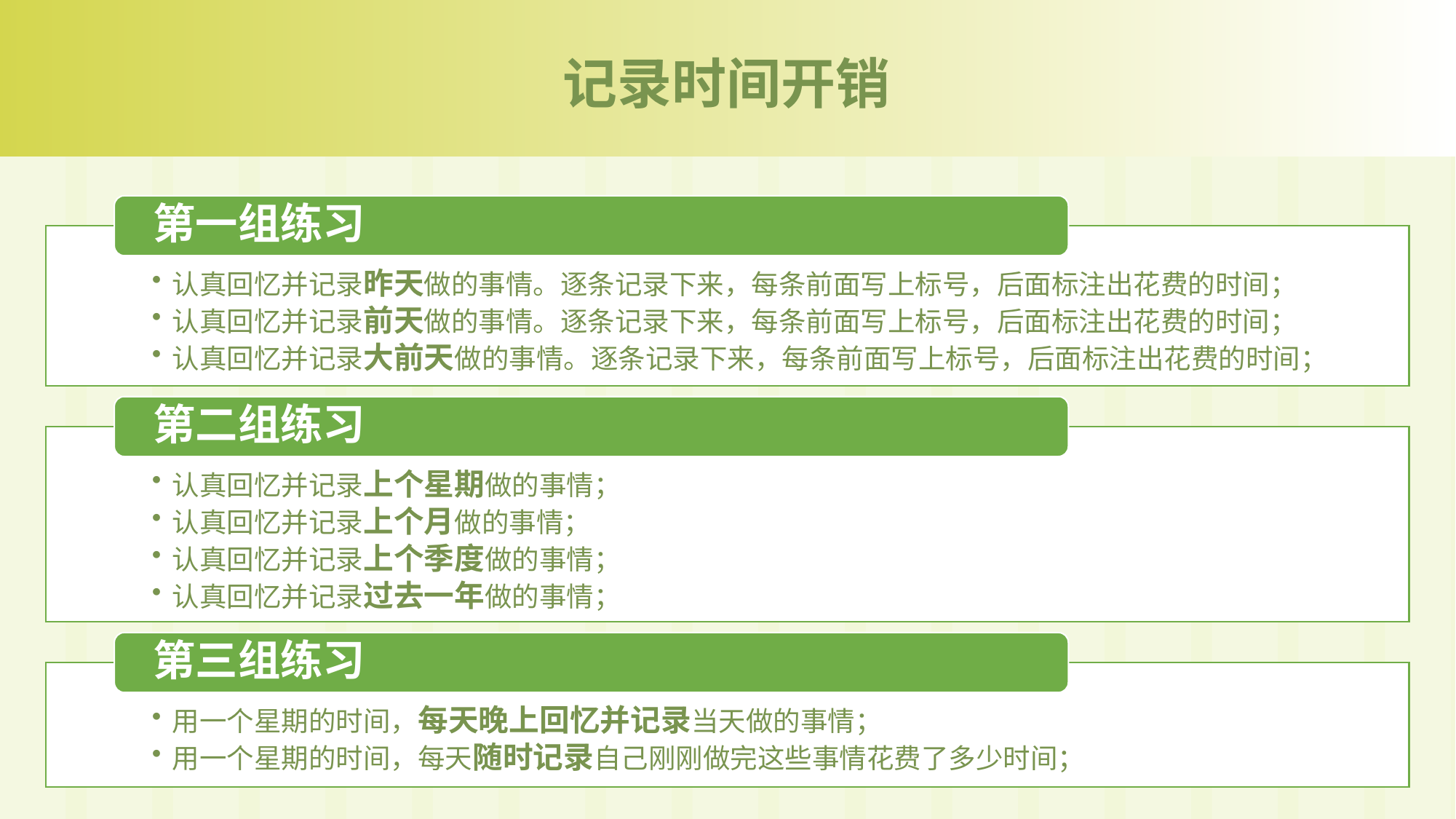

记录时间开销
第一组练习
认真回忆并记录昨天做的事情。逐条记录下来，每条前面写上标号，后面标注出花费的时间；
认真回忆并记录前天做的事情。逐条记录下来，每条前面写上标号，后面标注出花费的时间；
认真回忆并记录大前天做的事情。逐条记录下来，每条前面写上标号，后面标注出花费的时间；
第二组练习
认真回忆并记录上个星期做的事情；
认真回忆并记录上个月做的事情；
认真回忆并记录上个季度做的事情；
认真回忆并记录过去一年做的事情；
第三组练习
用一个星期的时间，每天晚上回忆并记录当天做的事情；
用一个星期的时间，每天随时记录自己刚刚做完这些事情花费了多少时间；